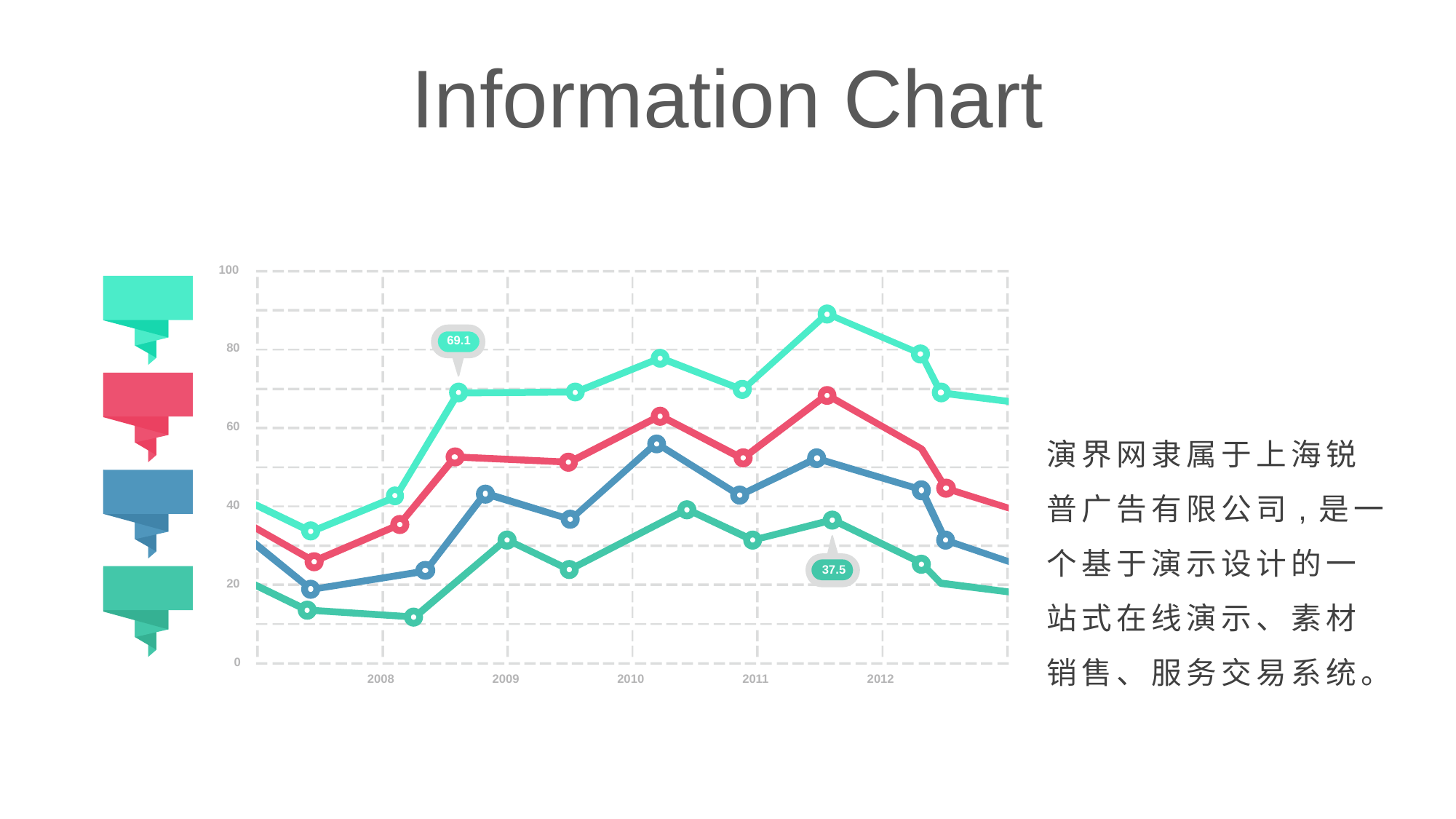

Information Chart
100
80
60
40
20
0

69.1

37.5

2008
2009
2010
2011
2012
演界网隶属于上海锐普广告有限公司,是一个基于演示设计的一站式在线演示、素材销售、服务交易系统。